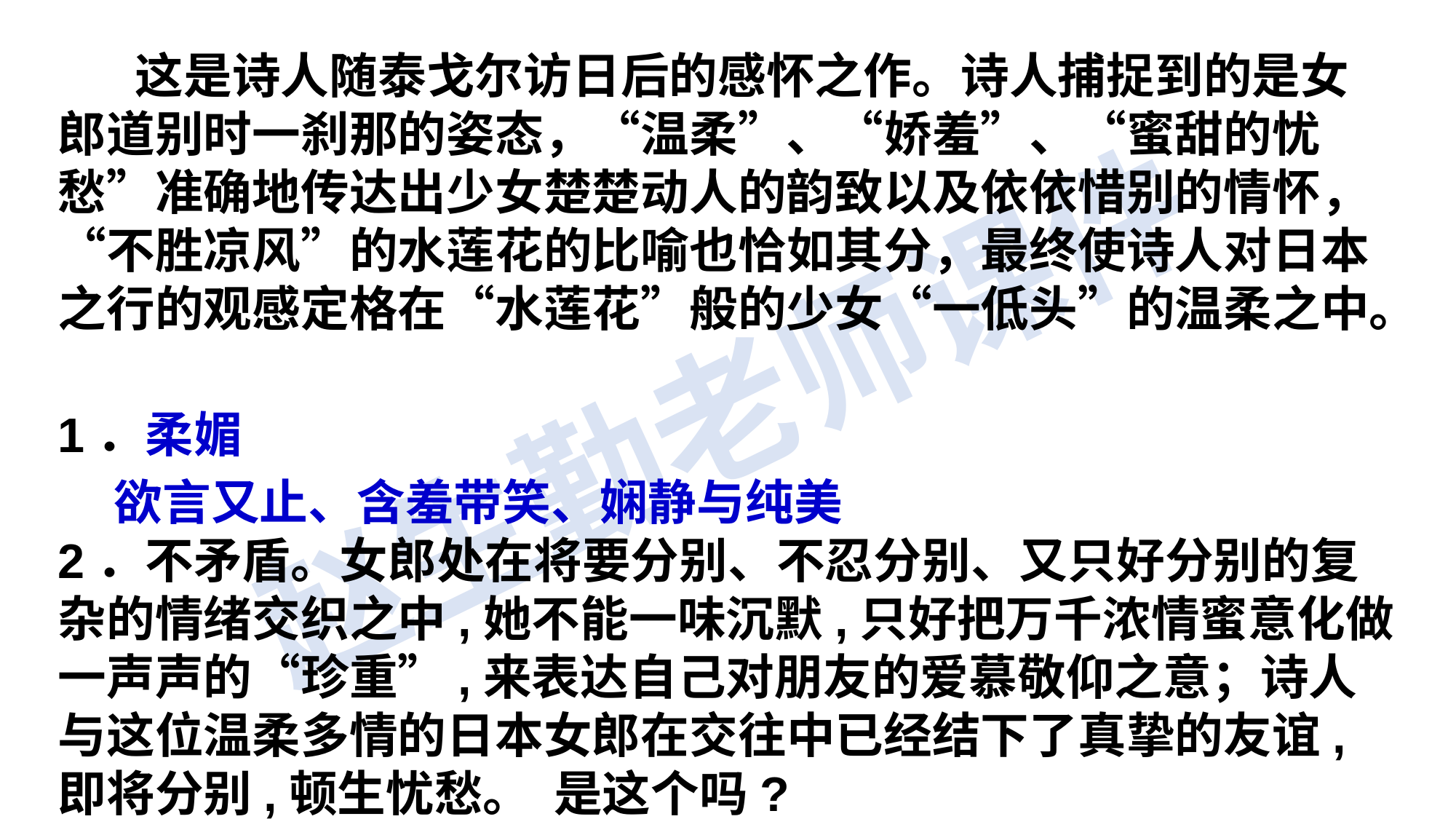

这是诗人随泰戈尔访日后的感怀之作。诗人捕捉到的是女郎道别时一刹那的姿态，“温柔”、“娇羞”、“蜜甜的忧愁”准确地传达出少女楚楚动人的韵致以及依依惜别的情怀，“不胜凉风”的水莲花的比喻也恰如其分，最终使诗人对日本之行的观感定格在“水莲花”般的少女“一低头”的温柔之中。
1．柔媚
    欲言又止、含羞带笑、娴静与纯美
2．不矛盾。女郎处在将要分别、不忍分别、又只好分别的复杂的情绪交织之中,她不能一味沉默,只好把万千浓情蜜意化做一声声的“珍重”,来表达自己对朋友的爱慕敬仰之意；诗人与这位温柔多情的日本女郎在交往中已经结下了真挚的友谊,即将分别,顿生忧愁。  是这个吗?